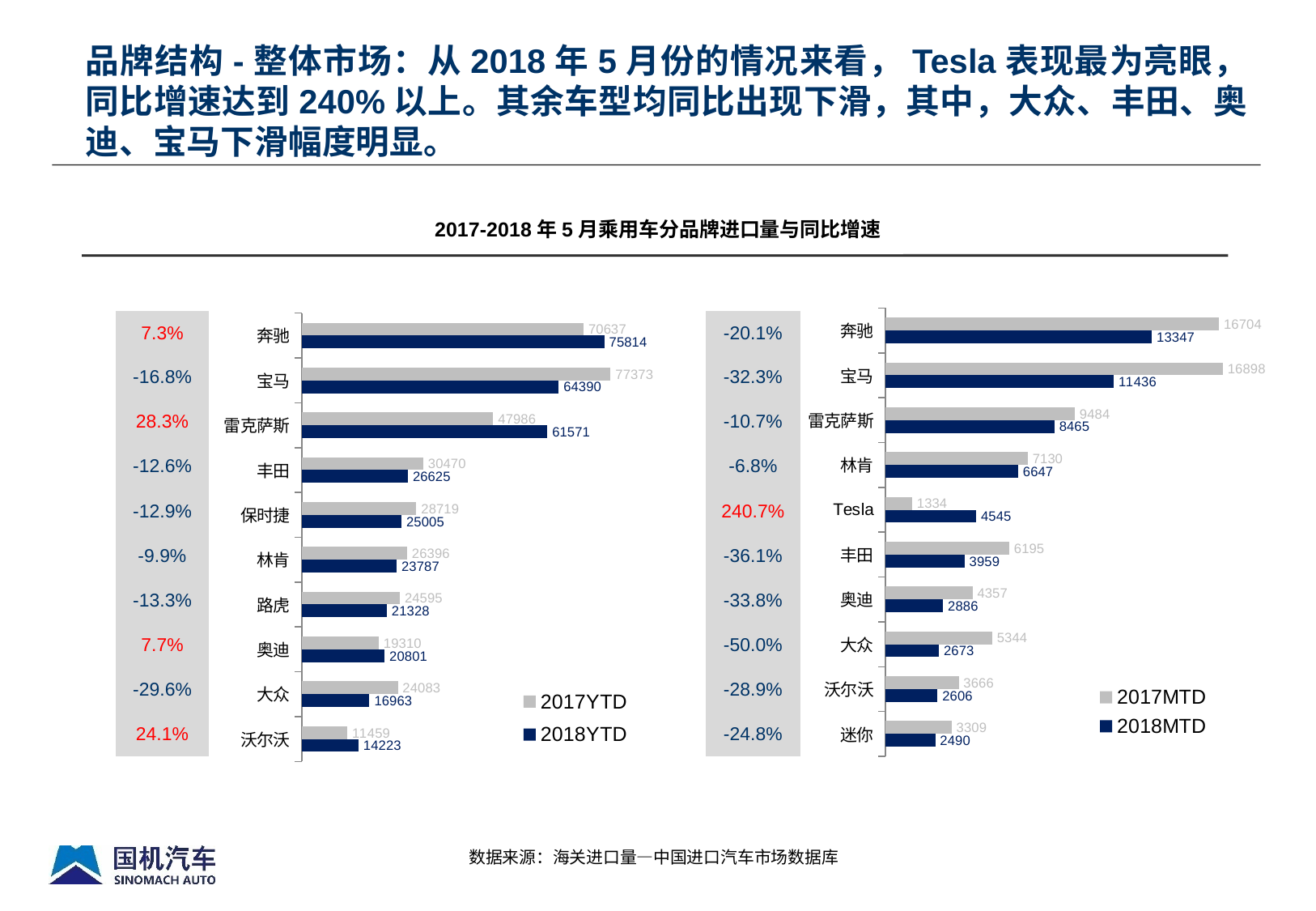

品牌结构-整体市场：从2018年5月份的情况来看，Tesla表现最为亮眼，同比增速达到240%以上。其余车型均同比出现下滑，其中，大众、丰田、奥迪、宝马下滑幅度明显。
2017-2018年5月乘用车分品牌进口量与同比增速

### Chart

| Category | 2018YTD | 2017YTD |
|---|---|---|
| 沃尔沃 | 14223.0 | 11459.0 |
| 大众 | 16963.0 | 24083.0 |
| 奥迪 | 20801.0 | 19310.0 |
| 路虎 | 21328.0 | 24595.0 |
| 林肯 | 23787.0 | 26396.0 |
| 保时捷 | 25005.0 | 28719.0 |
| 丰田 | 26625.0 | 30470.0 |
| 雷克萨斯 | 61571.0 | 47986.0 |
| 宝马 | 64390.0 | 77373.0 |
| 奔驰 | 75814.0 | 70637.0 |

### Chart

| Category | 2018MTD | 2017MTD |
|---|---|---|
| 迷你 | 2490.0 | 3309.0 |
| 沃尔沃 | 2606.0 | 3666.0 |
| 大众 | 2673.0 | 5344.0 |
| 奥迪 | 2886.0 | 4357.0 |
| 丰田 | 3959.0 | 6195.0 |
| Tesla | 4545.0 | 1334.0 |
| 林肯 | 6647.0 | 7130.0 |
| 雷克萨斯 | 8465.0 | 9484.0 |
| 宝马 | 11436.0 | 16898.0 |
| 奔驰 | 13347.0 | 16704.0 |
| 7.3% |
| --- |
| -16.8% |
| 28.3% |
| -12.6% |
| -12.9% |
| -9.9% |
| -13.3% |
| 7.7% |
| -29.6% |
| 24.1% |
| -20.1% |
| --- |
| -32.3% |
| -10.7% |
| -6.8% |
| 240.7% |
| -36.1% |
| -33.8% |
| -50.0% |
| -28.9% |
| -24.8% |
数据来源：海关进口量—中国进口汽车市场数据库